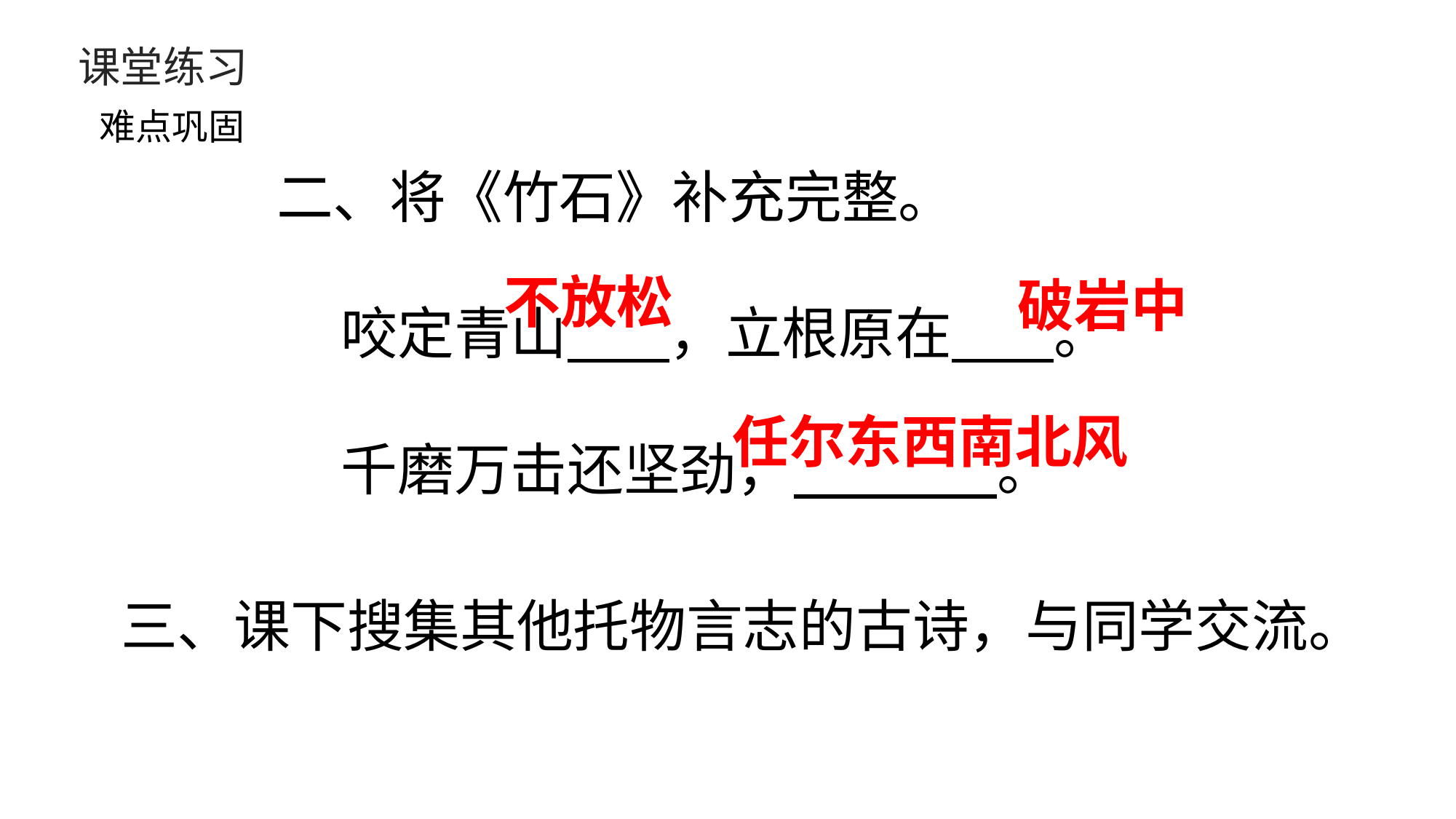

课堂练习
难点巩固
二、将《竹石》补充完整。
    咬定青山        ，立根原在        。
    千磨万击还坚劲，                。
不放松
破岩中
任尔东西南北风
三、课下搜集其他托物言志的古诗，与同学交流。